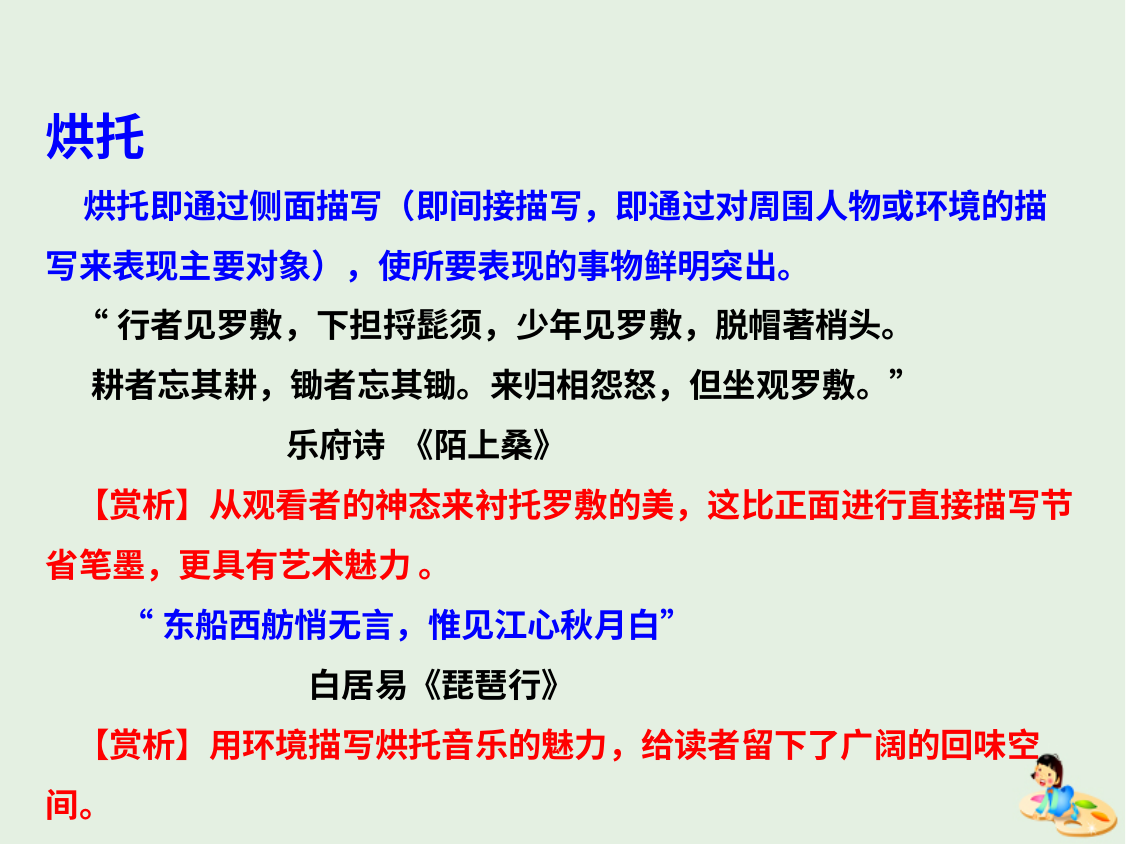

烘托
    烘托即通过侧面描写（即间接描写，即通过对周围人物或环境的描写来表现主要对象），使所要表现的事物鲜明突出。
    “行者见罗敷，下担捋髭须，少年见罗敷，脱帽著梢头。
     耕者忘其耕，锄者忘其锄。来归相怨怒，但坐观罗敷。”
                               乐府诗  《陌上桑》
   【赏析】从观看者的神态来衬托罗敷的美，这比正面进行直接描写节省笔墨，更具有艺术魅力 。
          “东船西舫悄无言，惟见江心秋月白”
                                  白居易《琵琶行》
   【赏析】用环境描写烘托音乐的魅力，给读者留下了广阔的回味空间。